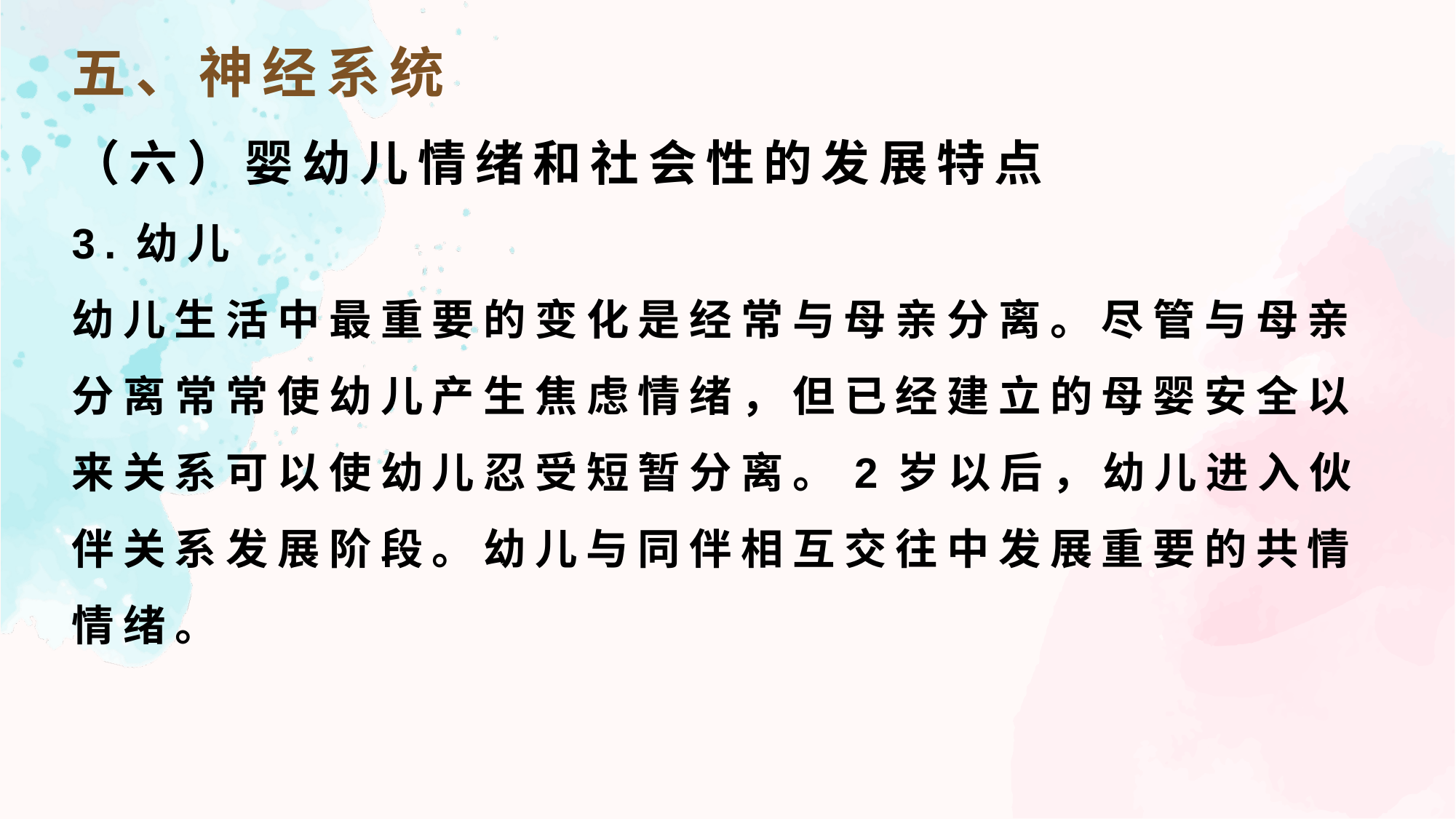

五、神经系统
（六）婴幼儿情绪和社会性的发展特点
3.幼儿
幼儿生活中最重要的变化是经常与母亲分离。尽管与母亲分离常常使幼儿产生焦虑情绪，但已经建立的母婴安全以来关系可以使幼儿忍受短暂分离。2岁以后，幼儿进入伙伴关系发展阶段。幼儿与同伴相互交往中发展重要的共情情绪。